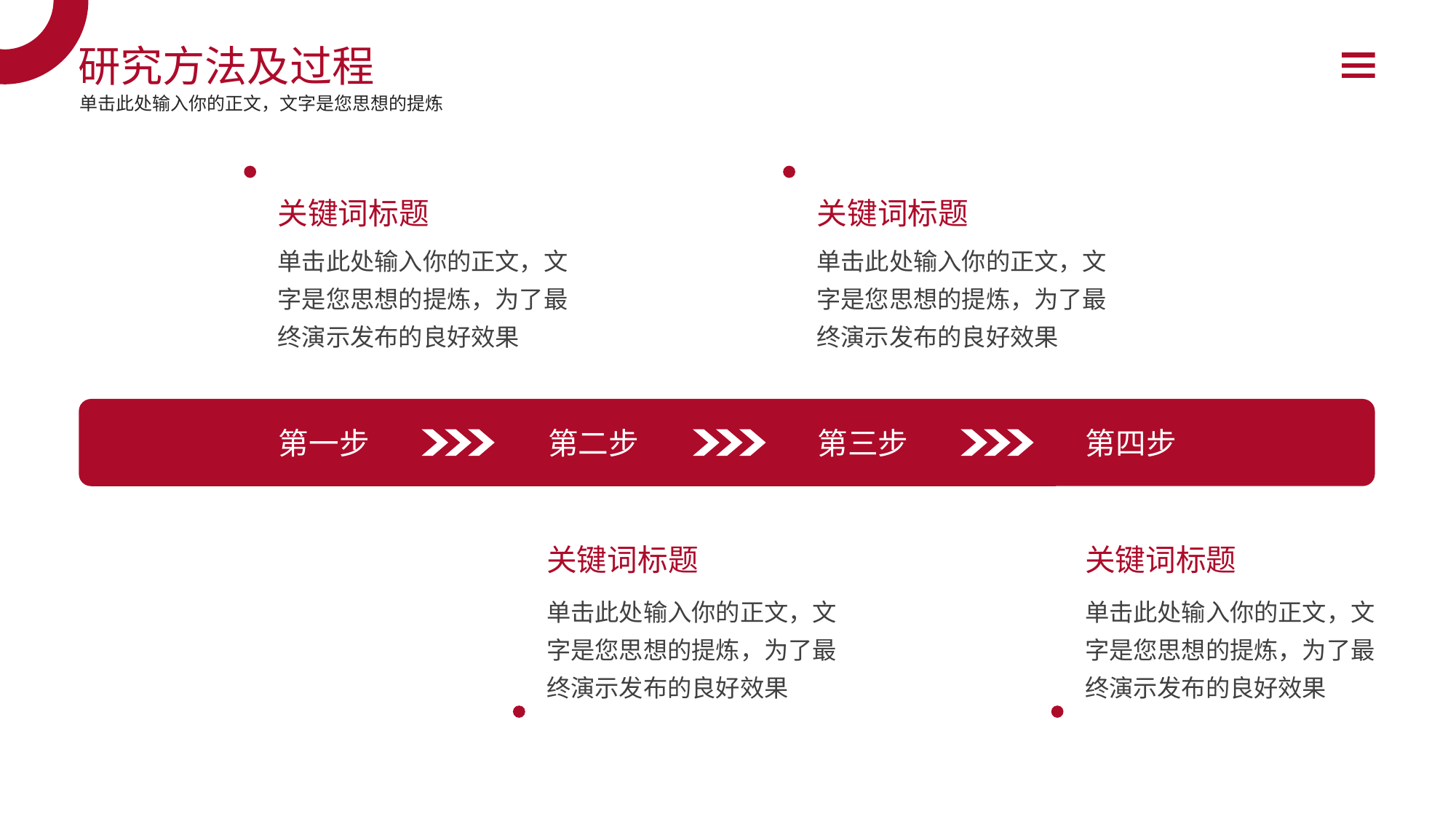

研究方法及过程
单击此处输入你的正文，文字是您思想的提炼

关键词标题
单击此处输入你的正文，文字是您思想的提炼，为了最终演示发布的良好效果

关键词标题
单击此处输入你的正文，文字是您思想的提炼，为了最终演示发布的良好效果

第一步
第二步
第三步
第四步

关键词标题
单击此处输入你的正文，文字是您思想的提炼，为了最终演示发布的良好效果

关键词标题
单击此处输入你的正文，文字是您思想的提炼，为了最终演示发布的良好效果